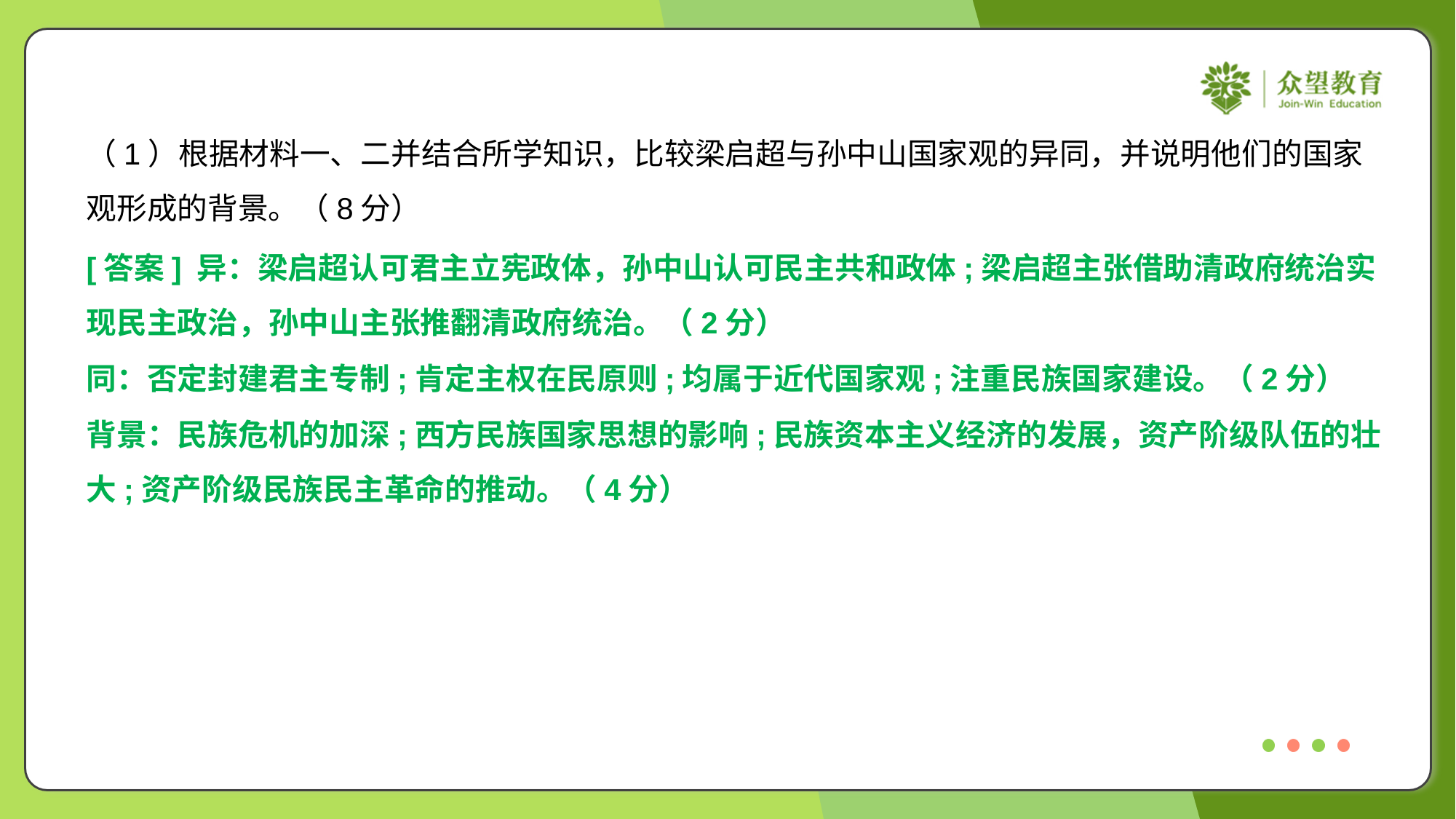

（1）根据材料一、二并结合所学知识，比较梁启超与孙中山国家观的异同，并说明他们的国家
观形成的背景。（8分）
[答案] 异：梁启超认可君主立宪政体，孙中山认可民主共和政体;梁启超主张借助清政府统治实
现民主政治，孙中山主张推翻清政府统治。（2分）
同：否定封建君主专制;肯定主权在民原则;均属于近代国家观;注重民族国家建设。（2分）
背景：民族危机的加深;西方民族国家思想的影响;民族资本主义经济的发展，资产阶级队伍的壮
大;资产阶级民族民主革命的推动。（4分）